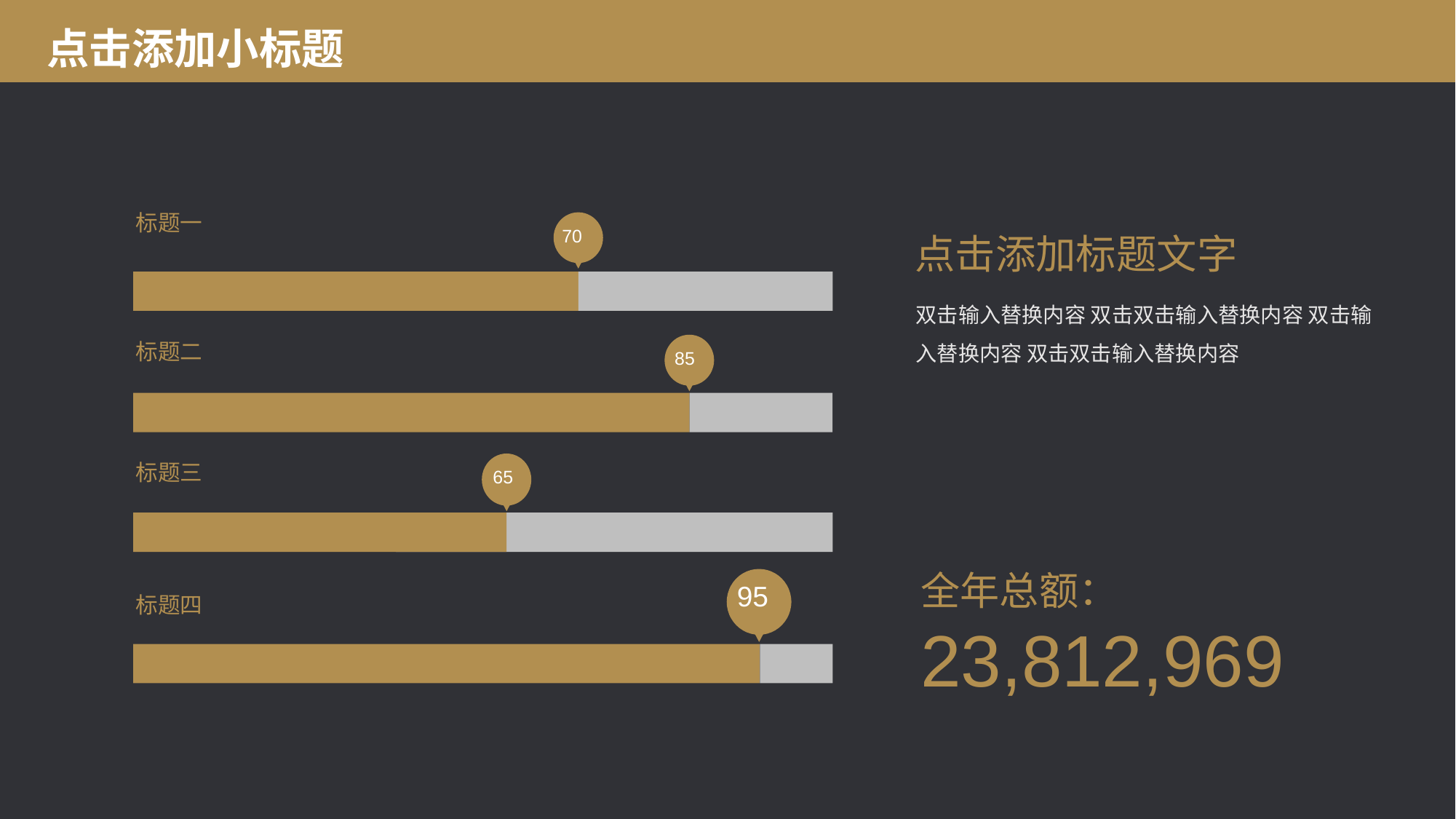

点击添加小标题
标题一

70
点击添加标题文字

双击输入替换内容 双击双击输入替换内容 双击输入替换内容 双击双击输入替换内容
标题二

85

标题三

65

全年总额：

95
标题四
23,812,969